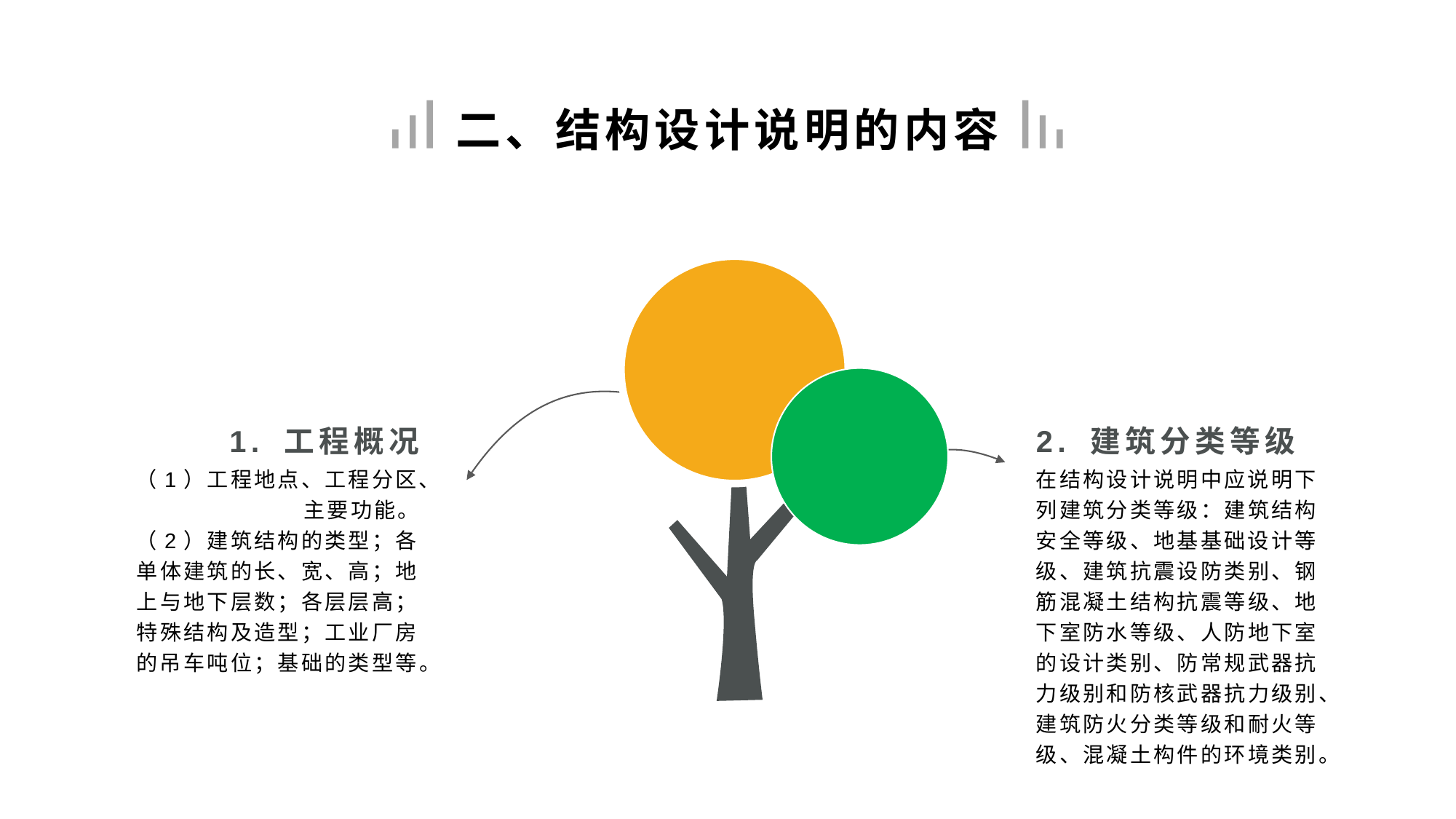

二、结构设计说明的内容

1. 工程概况
2. 建筑分类等级

（1）工程地点、工程分区、主要功能。
（2）建筑结构的类型；各单体建筑的长、宽、高；地上与地下层数；各层层高；特殊结构及造型；工业厂房的吊车吨位；基础的类型等。
在结构设计说明中应说明下列建筑分类等级：建筑结构安全等级、地基基础设计等
级、建筑抗震设防类别、钢筋混凝土结构抗震等级、地下室防水等级、人防地下室的设计类别、防常规武器抗力级别和防核武器抗力级别、建筑防火分类等级和耐火等级、混凝土构件的环境类别。